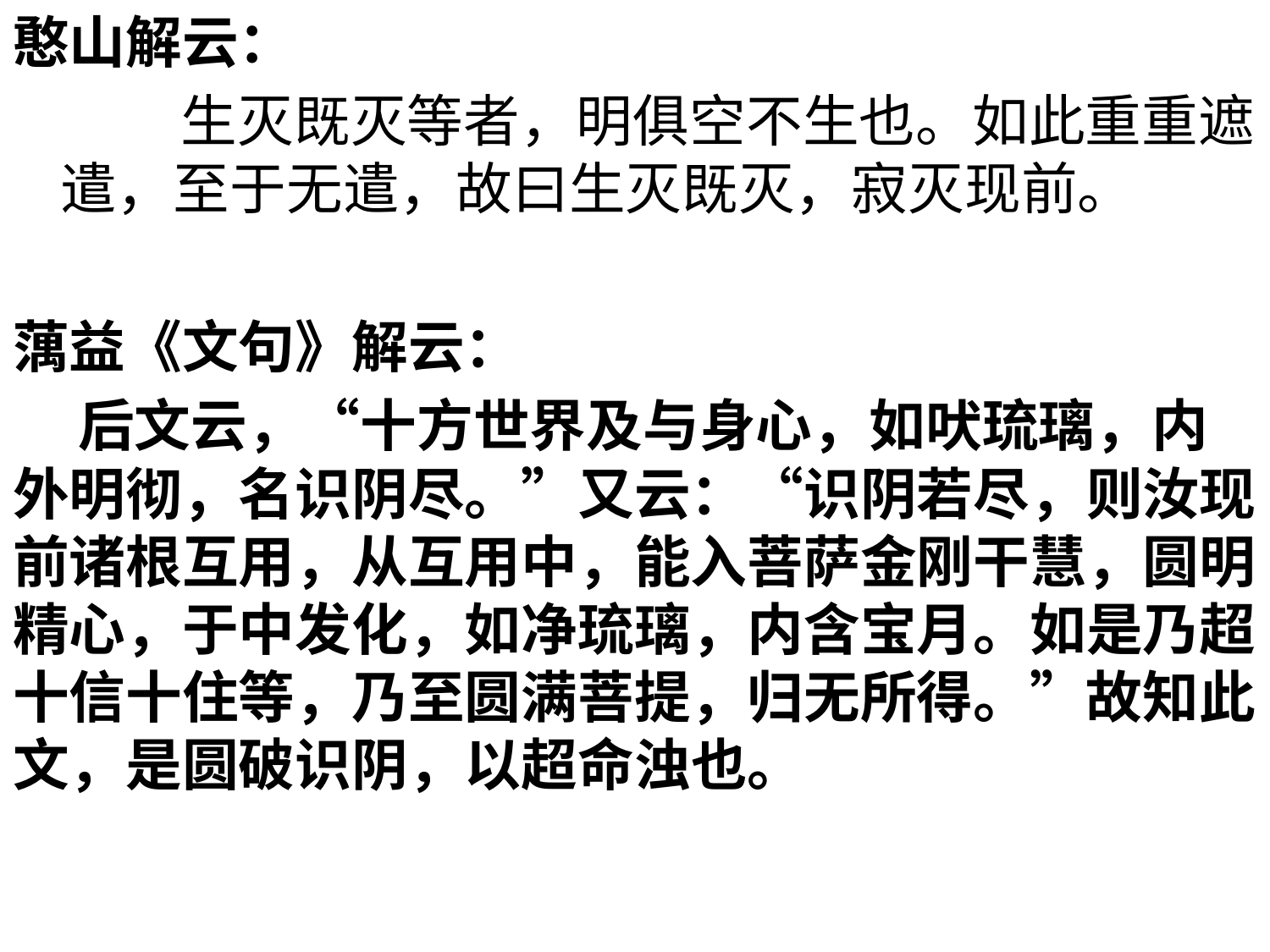

憨山解云：
            生灭既灭等者，明俱空不生也。如此重重遮遣，至于无遣，故曰生灭既灭，寂灭现前。

蕅益《文句》解云：
    后文云，“十方世界及与身心，如吠琉璃，内外明彻，名识阴尽。”又云：“识阴若尽，则汝现前诸根互用，从互用中，能入菩萨金刚干慧，圆明精心，于中发化，如净琉璃，内含宝月。如是乃超十信十住等，乃至圆满菩提，归无所得。”故知此文，是圆破识阴，以超命浊也。